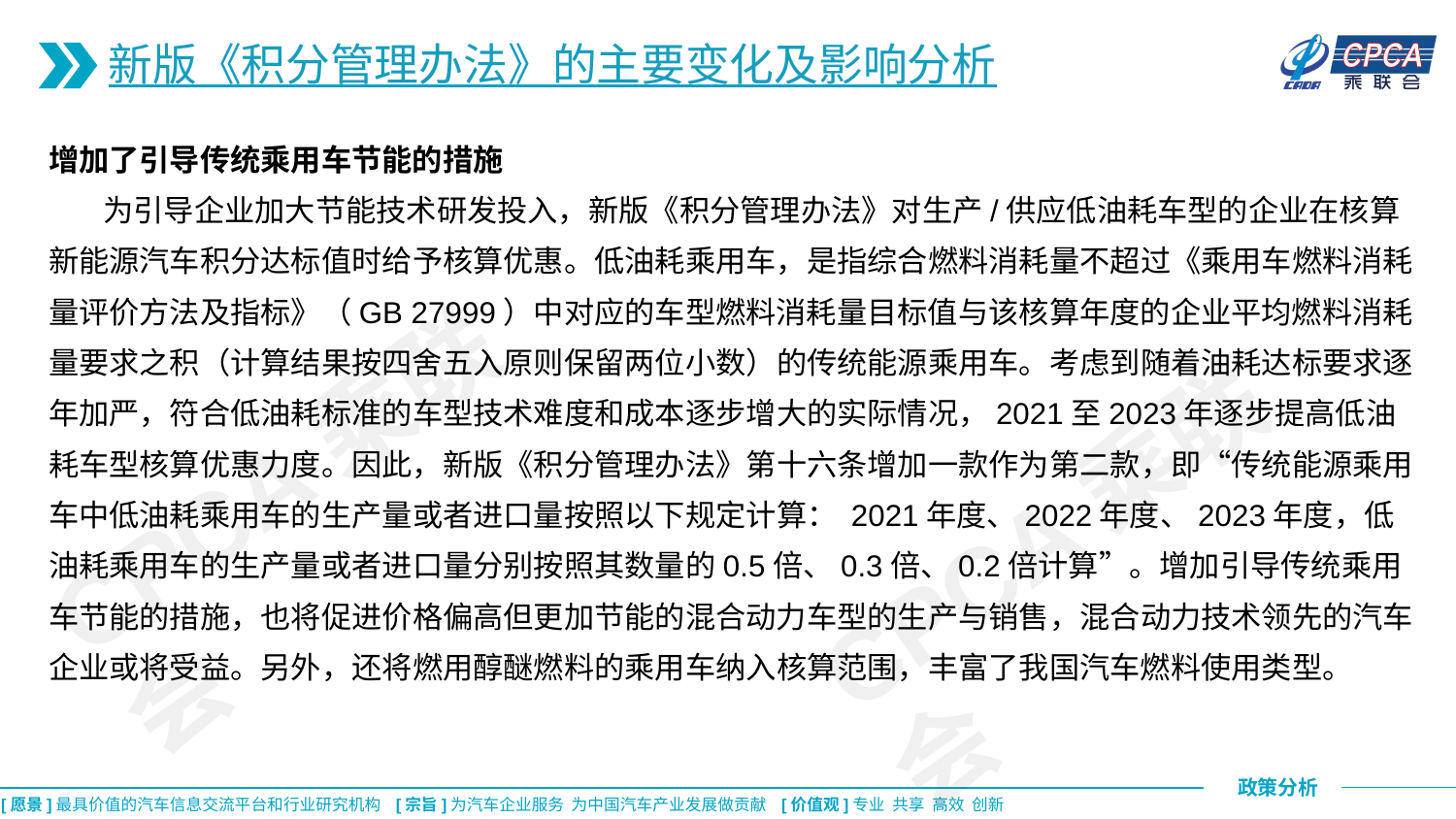

新版《积分管理办法》的主要变化及影响分析
增加了引导传统乘用车节能的措施
       为引导企业加大节能技术研发投入，新版《积分管理办法》对生产/供应低油耗车型的企业在核算新能源汽车积分达标值时给予核算优惠。低油耗乘用车，是指综合燃料消耗量不超过《乘用车燃料消耗量评价方法及指标》（GB 27999）中对应的车型燃料消耗量目标值与该核算年度的企业平均燃料消耗量要求之积（计算结果按四舍五入原则保留两位小数）的传统能源乘用车。考虑到随着油耗达标要求逐年加严，符合低油耗标准的车型技术难度和成本逐步增大的实际情况，2021至2023年逐步提高低油耗车型核算优惠力度。因此，新版《积分管理办法》第十六条增加一款作为第二款，即“传统能源乘用车中低油耗乘用车的生产量或者进口量按照以下规定计算： 2021年度、2022年度、2023年度，低油耗乘用车的生产量或者进口量分别按照其数量的0.5倍、0.3倍、0.2倍计算”。增加引导传统乘用车节能的措施，也将促进价格偏高但更加节能的混合动力车型的生产与销售，混合动力技术领先的汽车企业或将受益。另外，还将燃用醇醚燃料的乘用车纳入核算范围，丰富了我国汽车燃料使用类型。
CPCA乘联会
CPCA乘联会